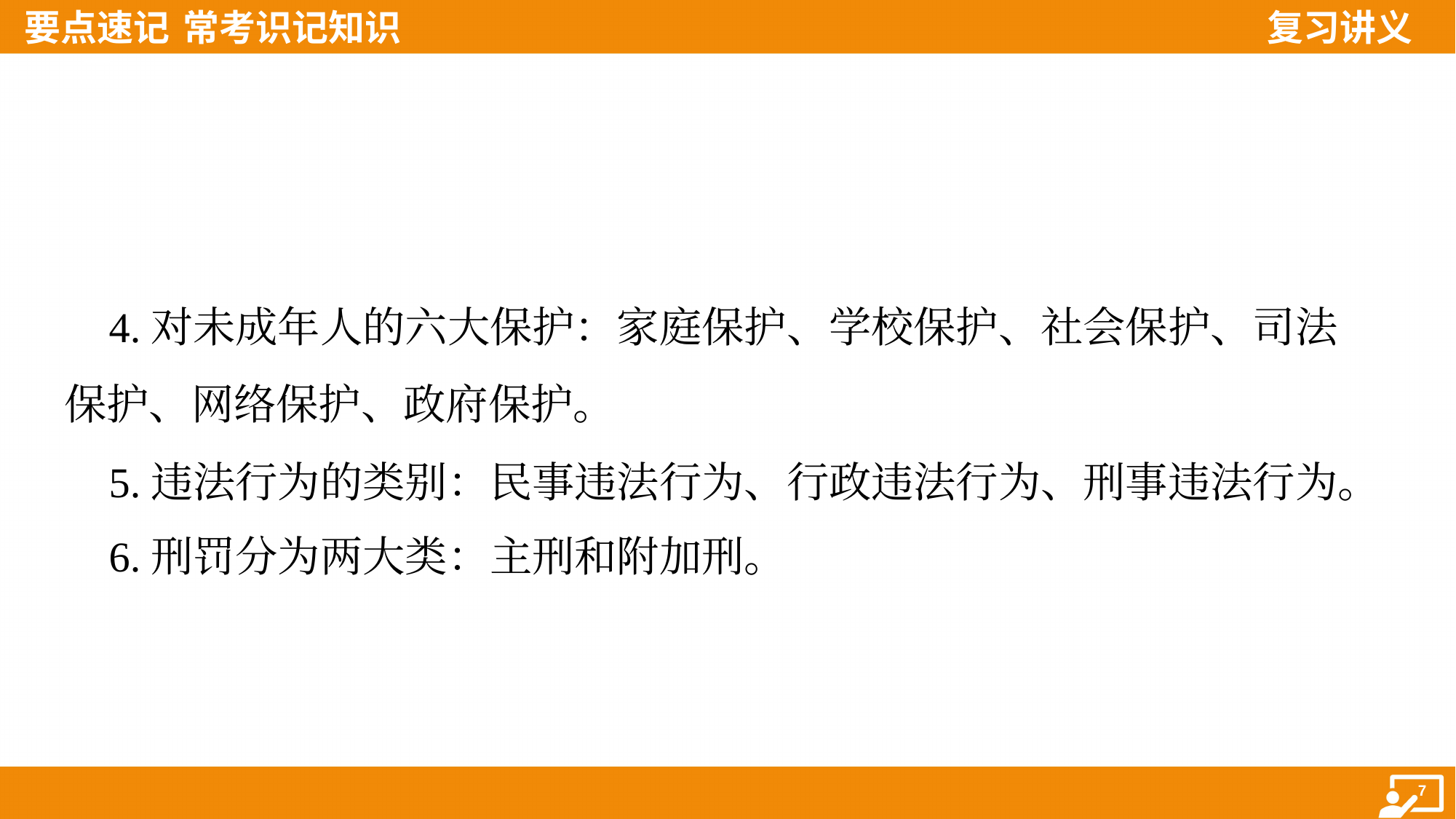

4.对未成年人的六大保护：家庭保护、学校保护、社会保护、司法
保护、网络保护、政府保护。
    5.违法行为的类别：民事违法行为、行政违法行为、刑事违法行为。
    6.刑罚分为两大类：主刑和附加刑。